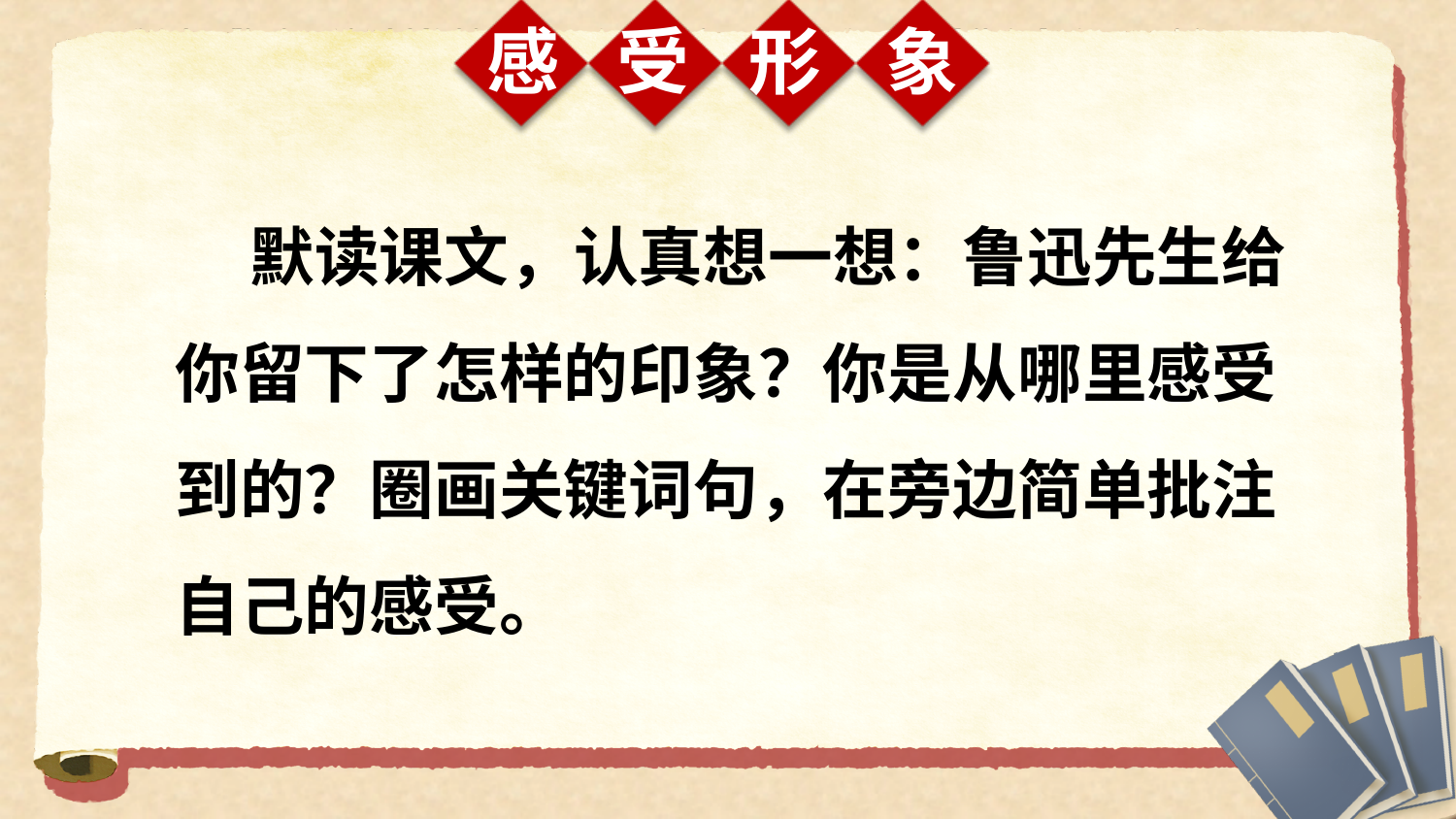

感
受
形
象
    默读课文，认真想一想：鲁迅先生给你留下了怎样的印象？你是从哪里感受到的？圈画关键词句，在旁边简单批注自己的感受。